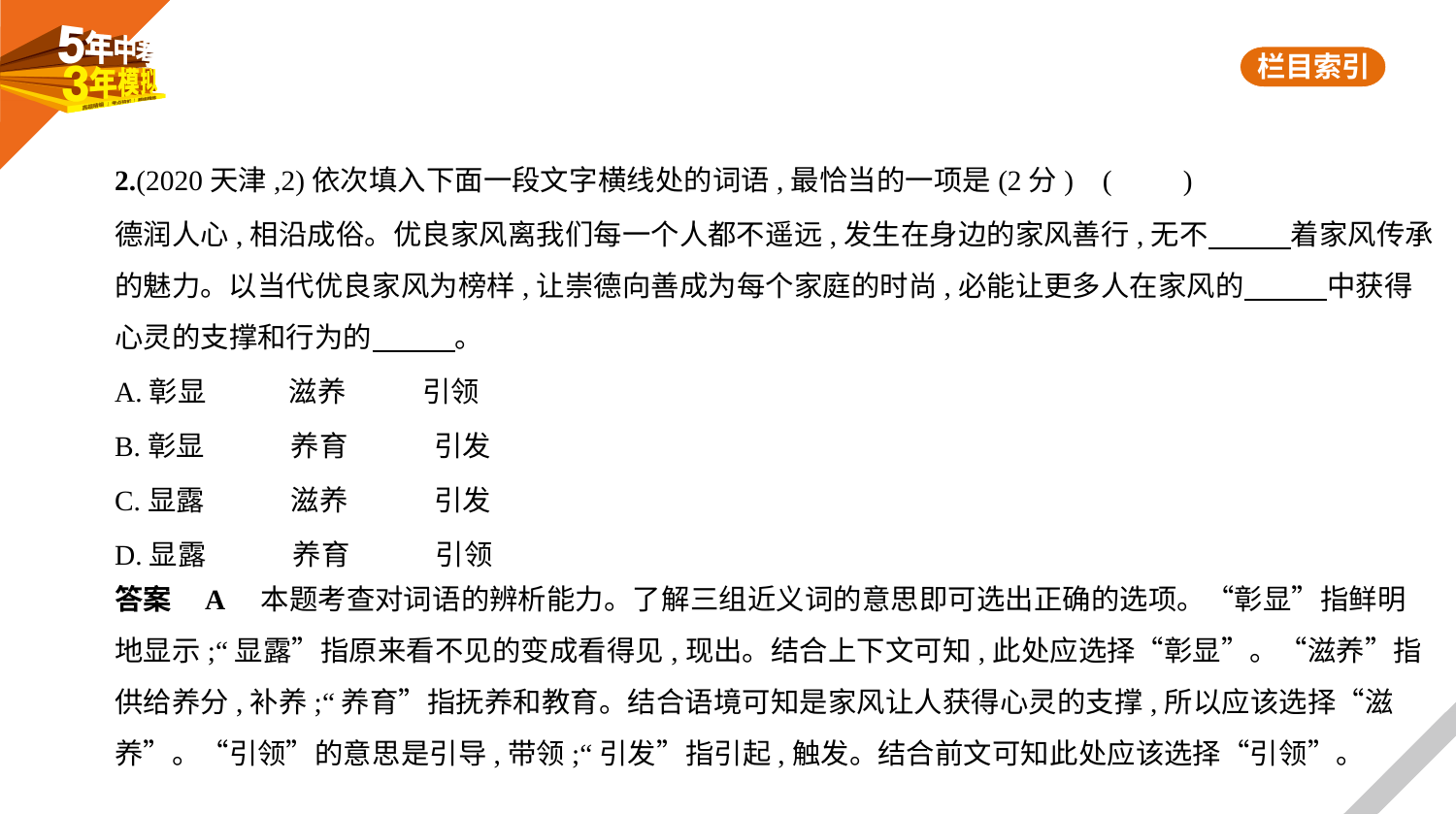

2.(2020天津,2)依次填入下面一段文字横线处的词语,最恰当的一项是(2分) (　　)
德润人心,相沿成俗。优良家风离我们每一个人都不遥远,发生在身边的家风善行,无不　　    着家风传承
的魅力。以当代优良家风为榜样,让崇德向善成为每个家庭的时尚,必能让更多人在家风的　　    中获得
心灵的支撑和行为的　　    。
A.彰显　　    滋养　   　引领
B.彰显　　　养育　　　引发
C.显露　　　滋养　　　引发
D.显露　　　养育　　　引领
答案    A　本题考查对词语的辨析能力。了解三组近义词的意思即可选出正确的选项。“彰显”指鲜明
地显示;“显露”指原来看不见的变成看得见,现出。结合上下文可知,此处应选择“彰显”。“滋养”指
供给养分,补养;“养育”指抚养和教育。结合语境可知是家风让人获得心灵的支撑,所以应该选择“滋
养”。“引领”的意思是引导,带领;“引发”指引起,触发。结合前文可知此处应该选择“引领”。